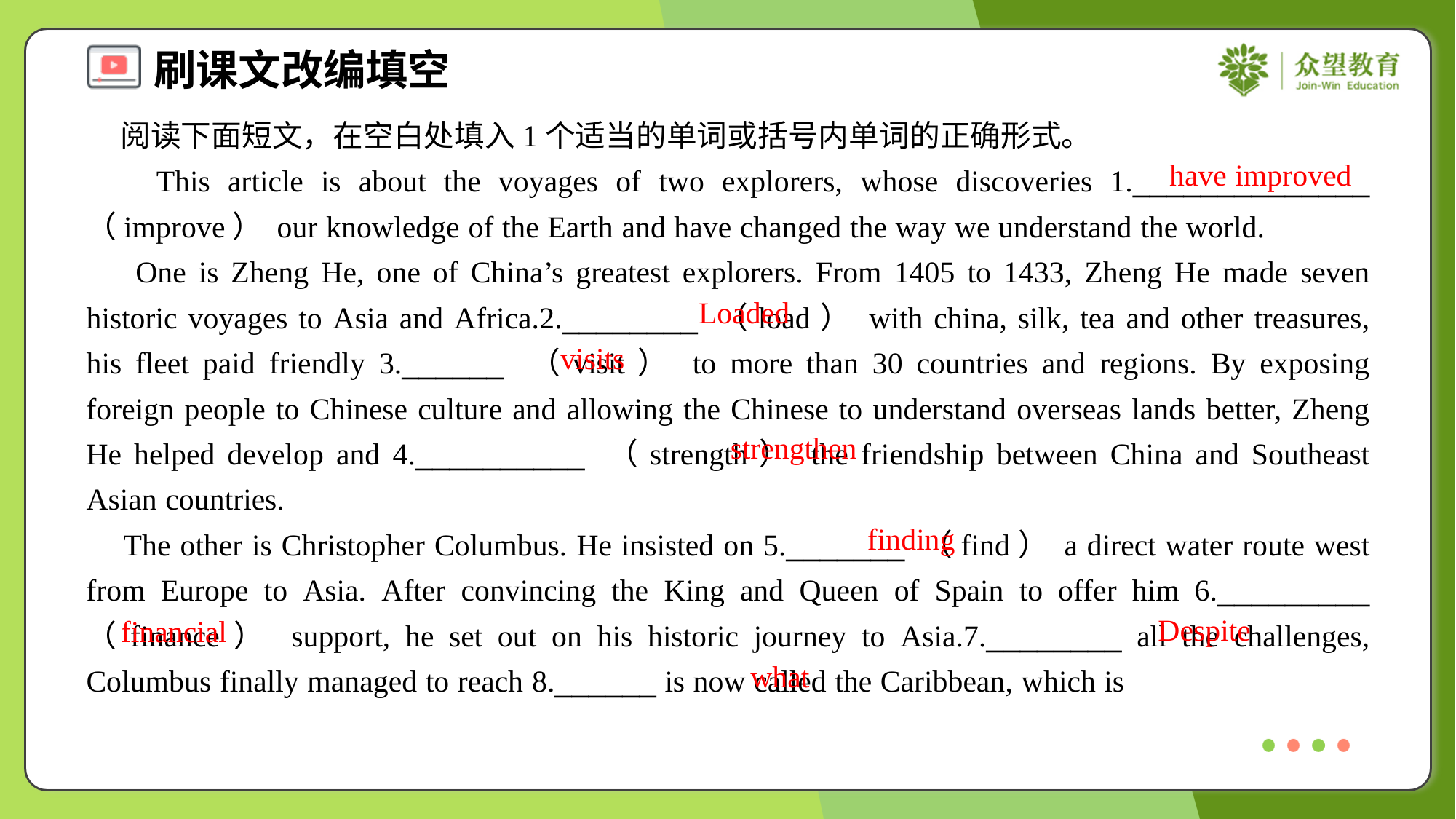

阅读下面短文，在空白处填入1个适当的单词或括号内单词的正确形式。
    This article is about the voyages of two explorers, whose discoveries 1.______________ （improve） our knowledge of the Earth and have changed the way we understand the world.
    One is Zheng He, one of China’s greatest explorers. From 1405 to 1433, Zheng He made seven historic voyages to Asia and Africa.2.________ （load） with china, silk, tea and other treasures, his fleet paid friendly 3.______ （visit） to more than 30 countries and regions. By exposing foreign people to Chinese culture and allowing the Chinese to understand overseas lands better, Zheng He helped develop and 4.__________ （strength） the friendship between China and Southeast Asian countries.
    The other is Christopher Columbus. He insisted on 5._______ （find） a direct water route west from Europe to Asia. After convincing the King and Queen of Spain to offer him 6._________ （finance） support, he set out on his historic journey to Asia.7.________ all the challenges, Columbus finally managed to reach 8.______ is now called the Caribbean, which is
have improved
Loaded
visits
strengthen
finding
Despite
financial
what